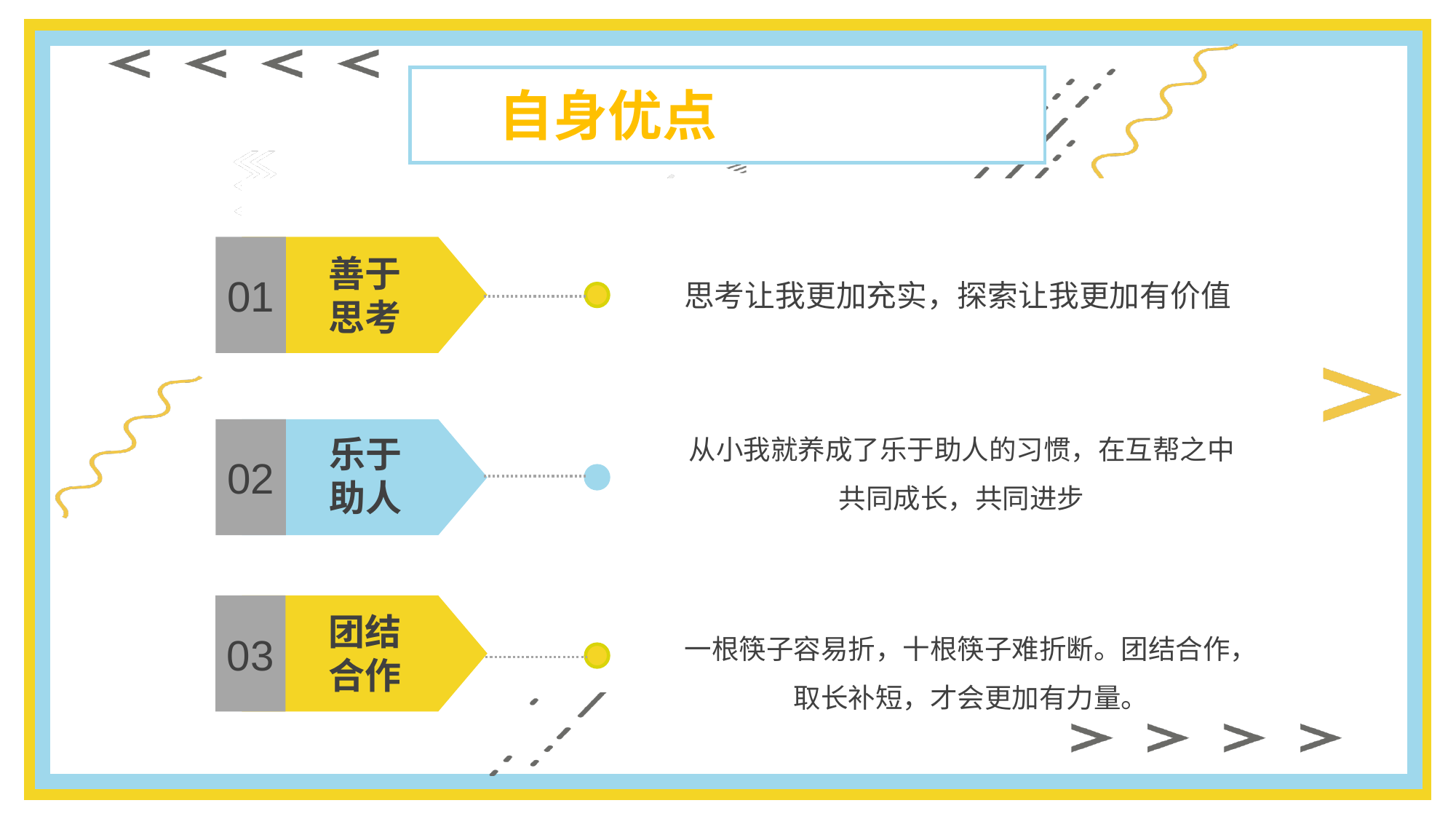

自身优点

01

善于思考
思考让我更加充实，探索让我更加有价值
从小我就养成了乐于助人的习惯，在互帮之中共同成长，共同进步

02

乐于助人

03

团结合作
一根筷子容易折，十根筷子难折断。团结合作，取长补短，才会更加有力量。